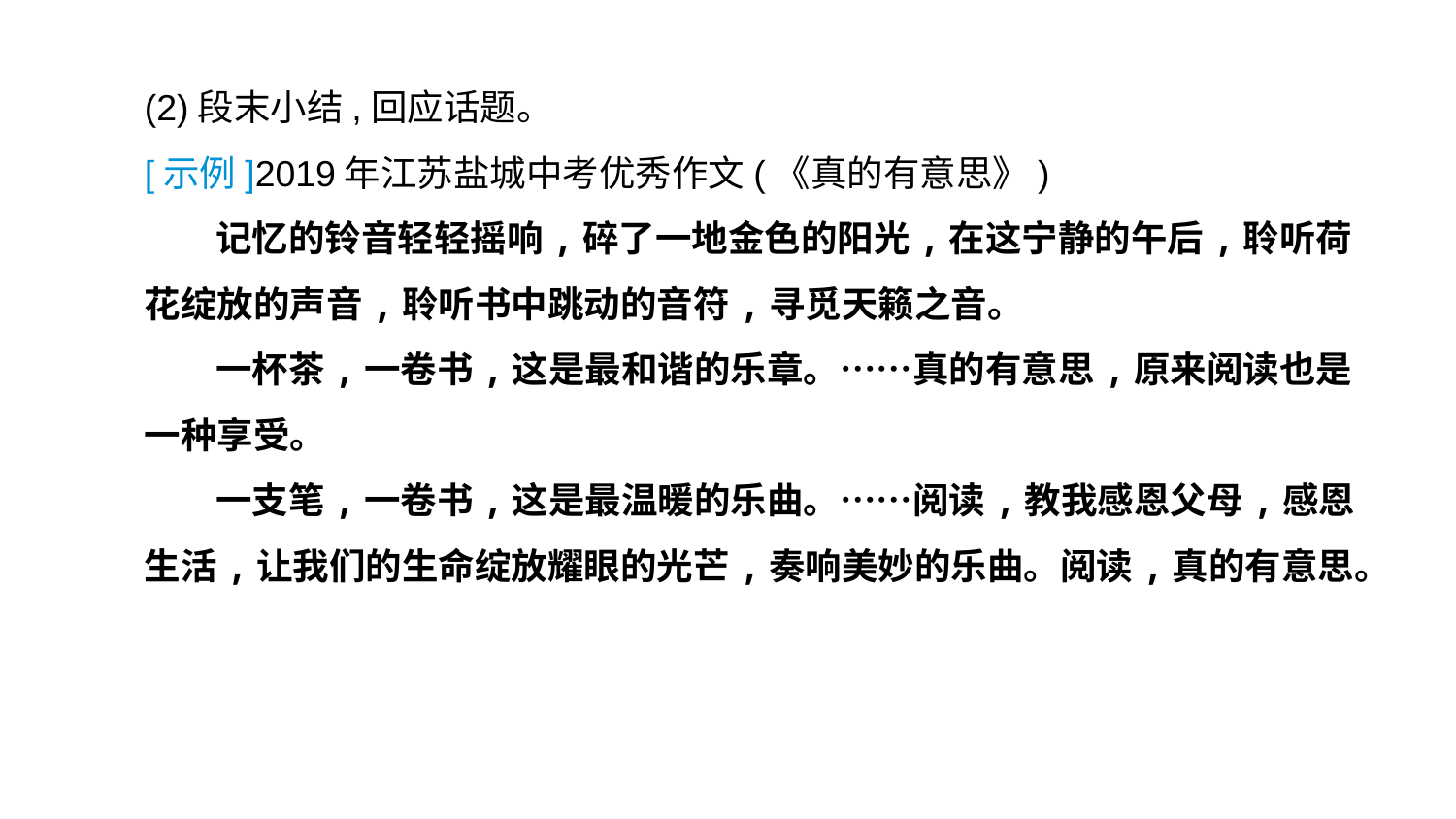

(2)段末小结,回应话题。
[示例]2019年江苏盐城中考优秀作文(《真的有意思》)
记忆的铃音轻轻摇响,碎了一地金色的阳光,在这宁静的午后,聆听荷花绽放的声音,聆听书中跳动的音符,寻觅天籁之音。
一杯茶,一卷书,这是最和谐的乐章。……真的有意思,原来阅读也是一种享受。
一支笔,一卷书,这是最温暖的乐曲。……阅读,教我感恩父母,感恩生活,让我们的生命绽放耀眼的光芒,奏响美妙的乐曲。阅读,真的有意思。